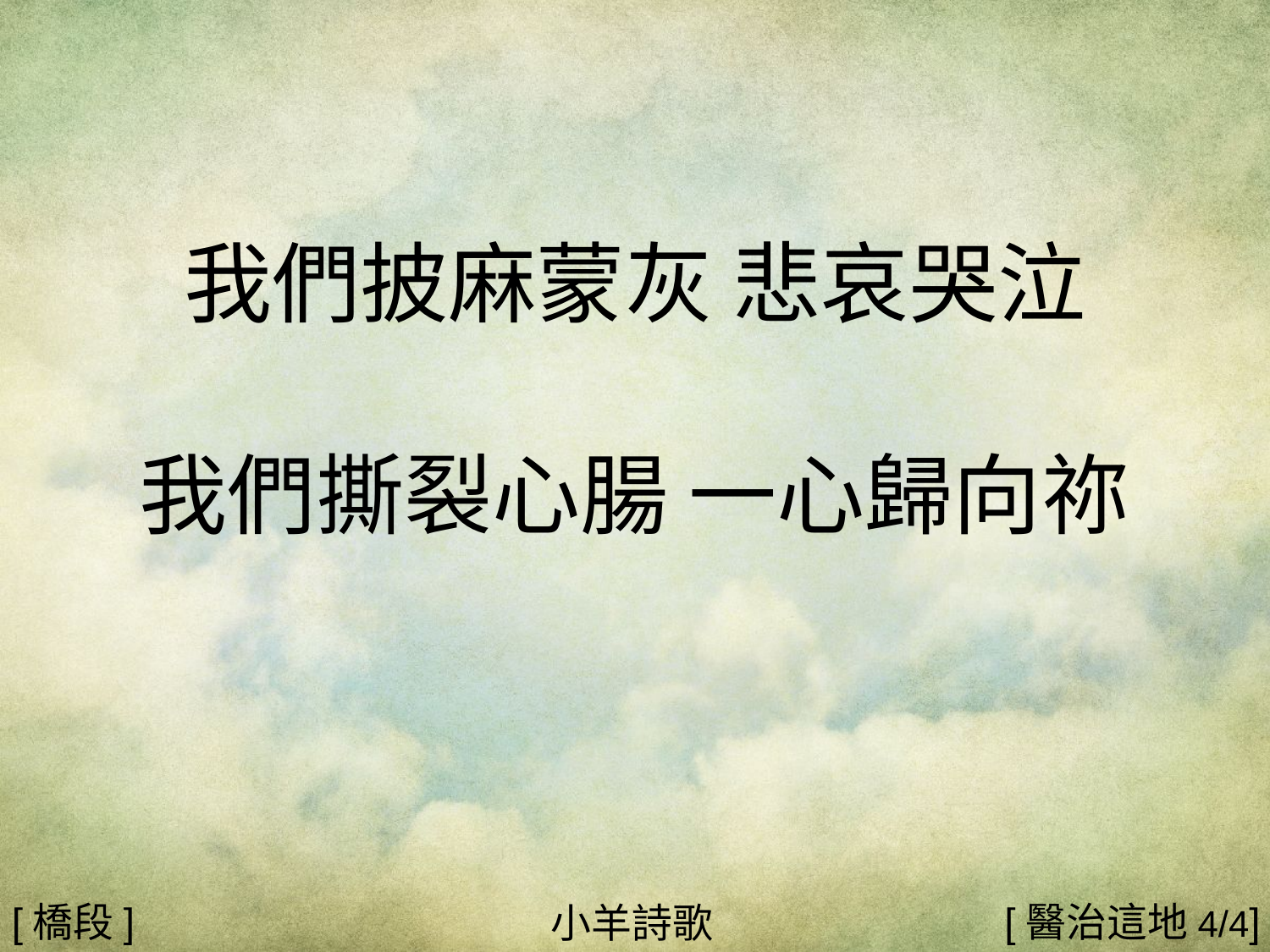

我們披麻蒙灰 悲哀哭泣

我們撕裂心腸 一心歸向祢
#

[橋段]
[醫治這地4/4]
小羊詩歌